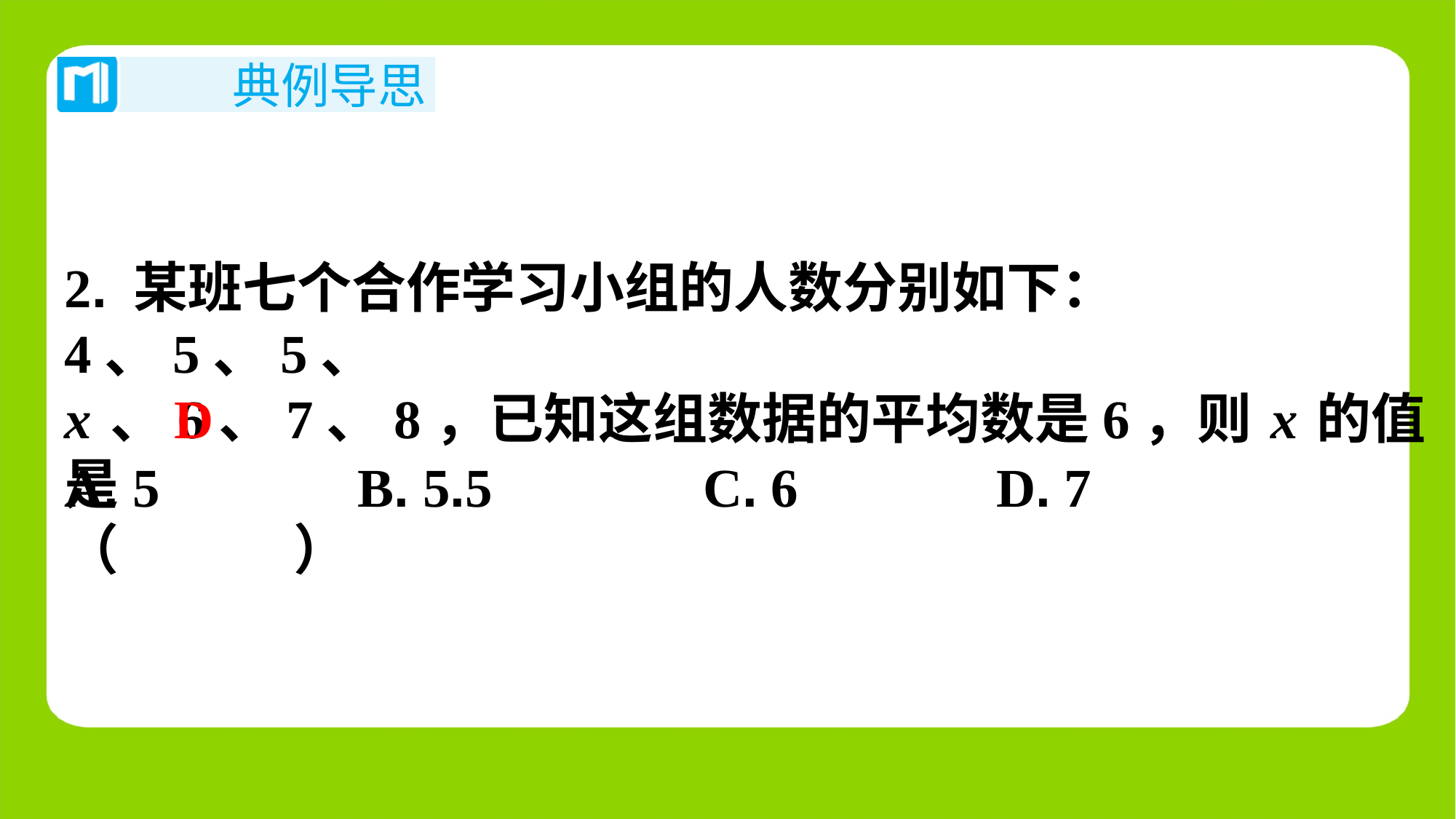

2. 某班七个合作学习小组的人数分别如下：4、5、5、
x、6、7、8，已知这组数据的平均数是6，则x的值是
（　D　）
D
| A. 5 | B. 5.5 | C. 6 | D. 7 |
| --- | --- | --- | --- |